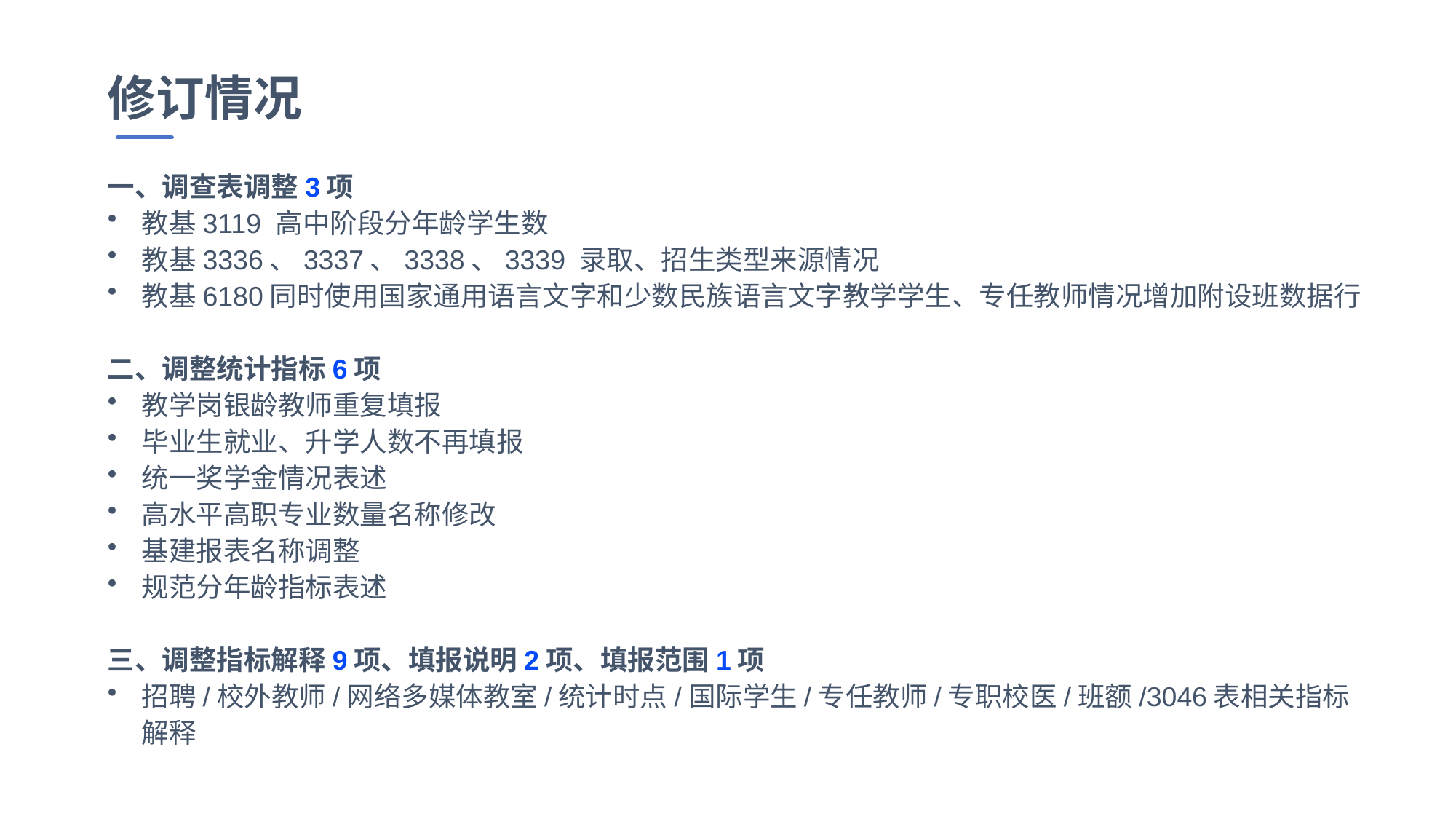

修订情况
一、调查表调整3项
教基3119 高中阶段分年龄学生数
教基3336、3337、3338、3339 录取、招生类型来源情况
教基6180同时使用国家通用语言文字和少数民族语言文字教学学生、专任教师情况增加附设班数据行

二、调整统计指标6项
教学岗银龄教师重复填报
毕业生就业、升学人数不再填报
统一奖学金情况表述
高水平高职专业数量名称修改
基建报表名称调整
规范分年龄指标表述

三、调整指标解释9项、填报说明2项、填报范围1项
招聘/校外教师/网络多媒体教室/统计时点/国际学生/专任教师/专职校医/班额/3046表相关指标解释